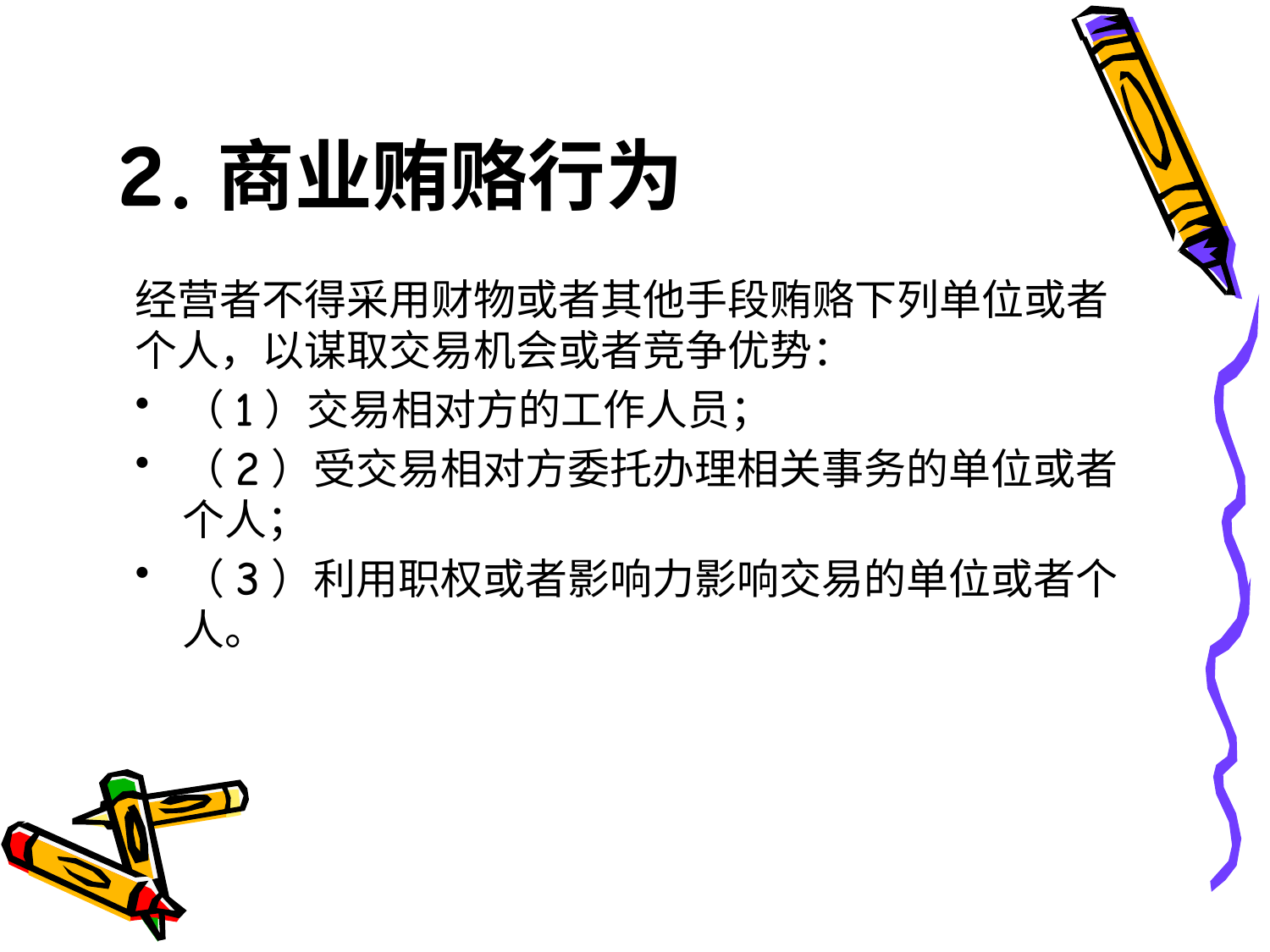

# 2.商业贿赂行为
经营者不得采用财物或者其他手段贿赂下列单位或者个人，以谋取交易机会或者竞争优势：
（1）交易相对方的工作人员；
（2）受交易相对方委托办理相关事务的单位或者个人；
（3）利用职权或者影响力影响交易的单位或者个人。